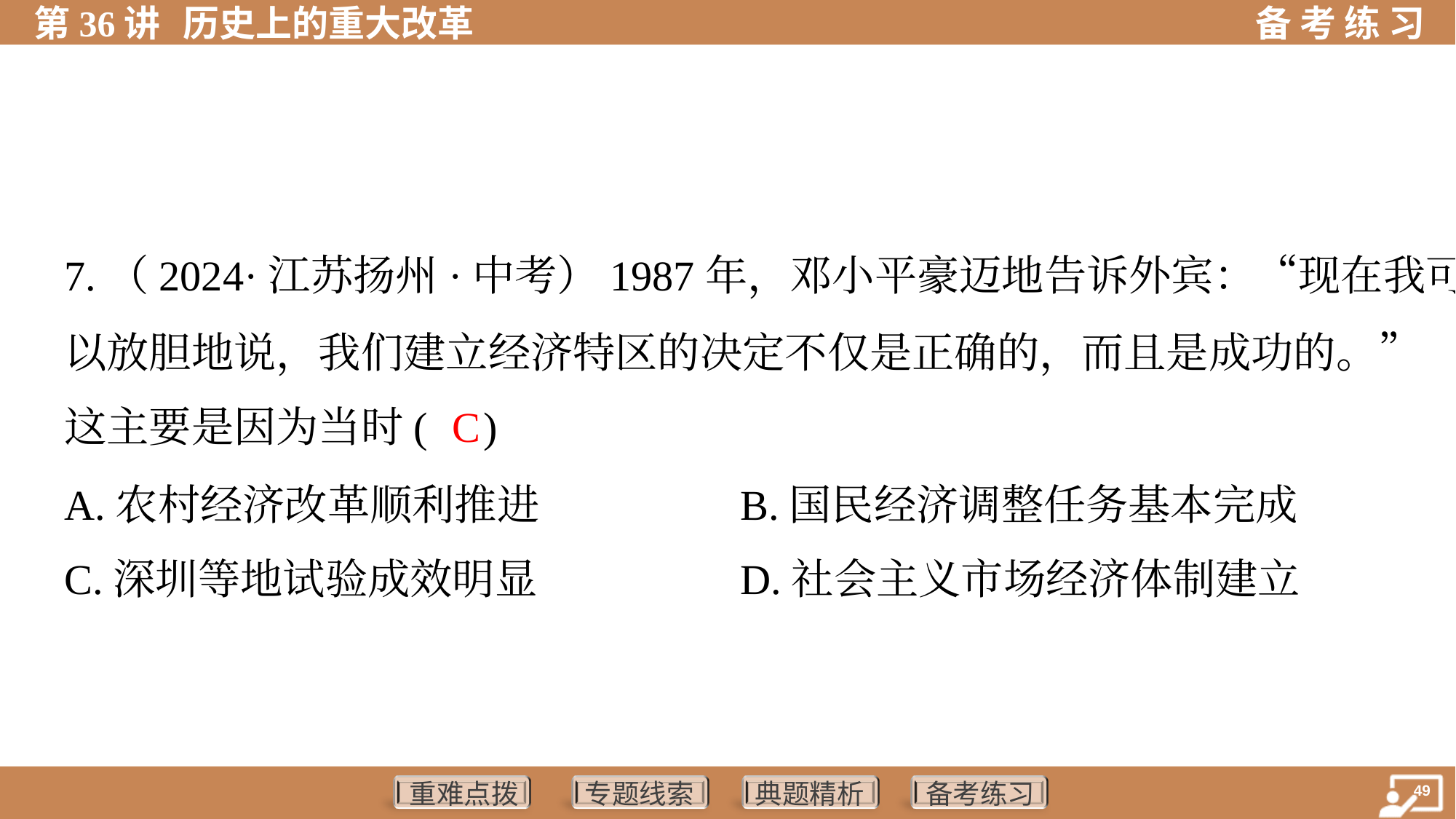

7.（2024·江苏扬州·中考）1987年，邓小平豪迈地告诉外宾：“现在我可
以放胆地说，我们建立经济特区的决定不仅是正确的，而且是成功的。”
这主要是因为当时(     )
C
A.农村经济改革顺利推进	B.国民经济调整任务基本完成
C.深圳等地试验成效明显	D.社会主义市场经济体制建立